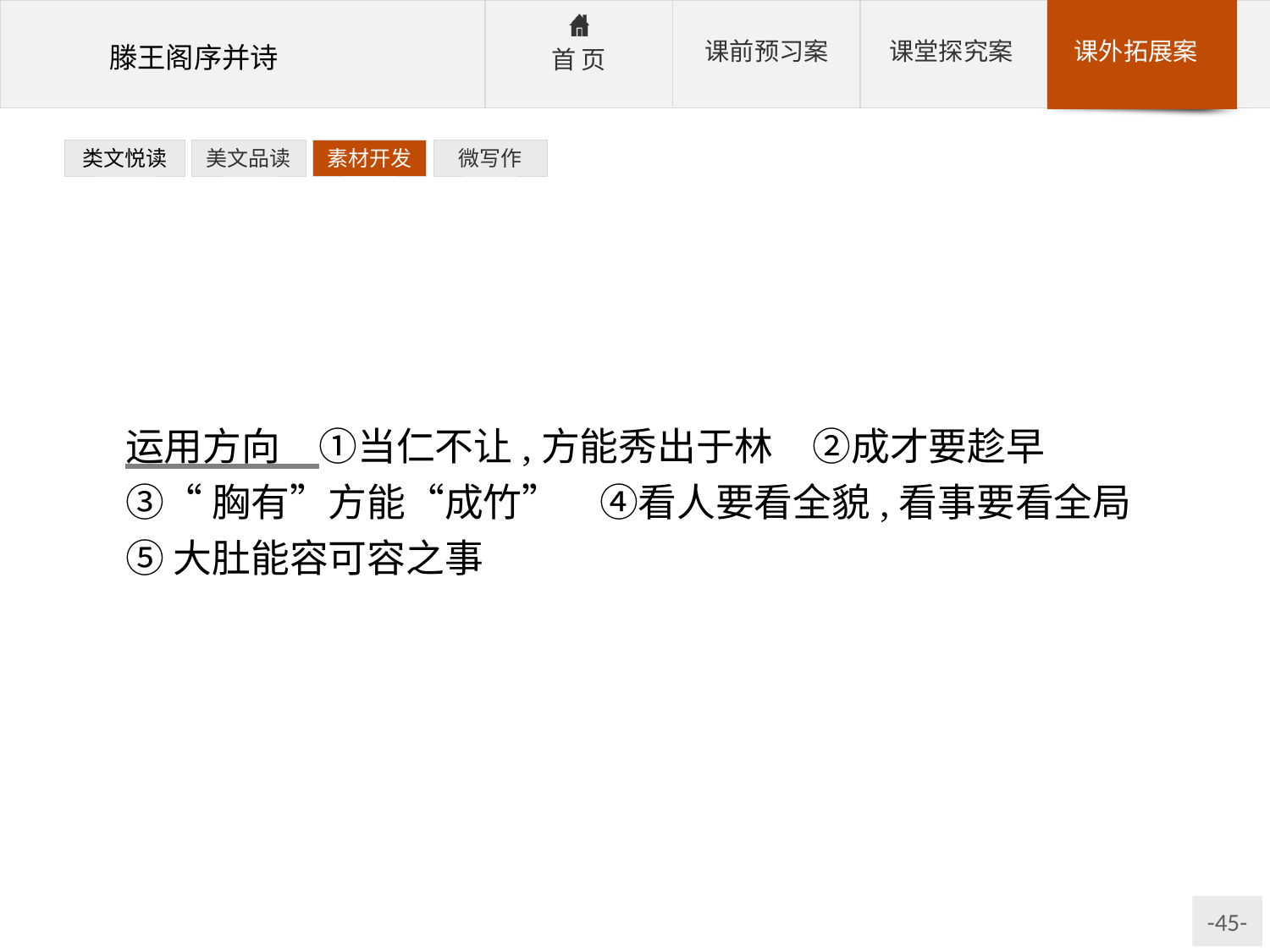

类文悦读
美文品读
素材开发
微写作
运用方向　①当仁不让,方能秀出于林　②成才要趁早
③“胸有”方能“成竹”　④看人要看全貌,看事要看全局
⑤大肚能容可容之事